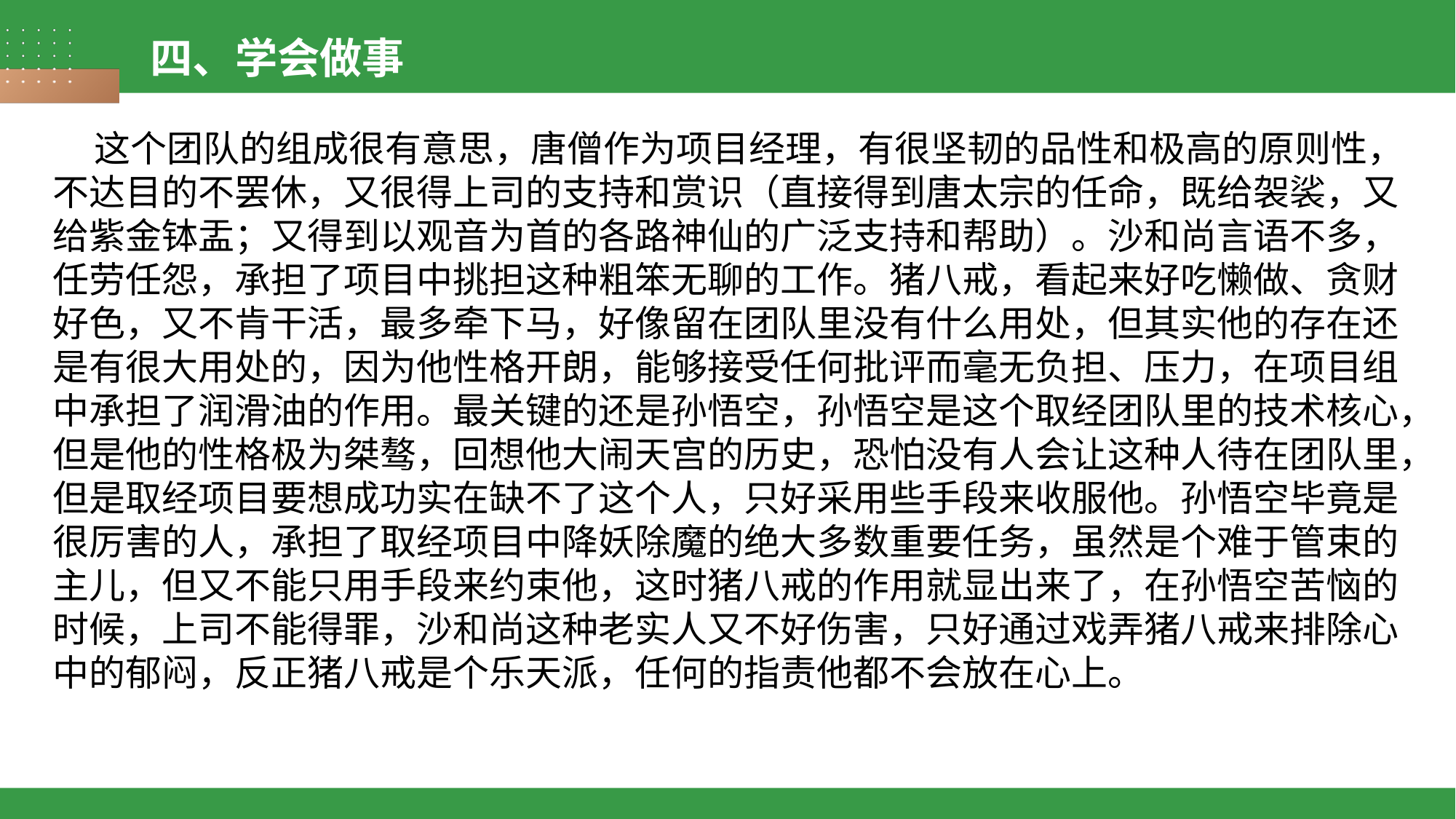

四、学会做事
    这个团队的组成很有意思，唐僧作为项目经理，有很坚韧的品性和极高的原则性，不达目的不罢休，又很得上司的支持和赏识（直接得到唐太宗的任命，既给袈裟，又给紫金钵盂；又得到以观音为首的各路神仙的广泛支持和帮助）。沙和尚言语不多，任劳任怨，承担了项目中挑担这种粗笨无聊的工作。猪八戒，看起来好吃懒做、贪财好色，又不肯干活，最多牵下马，好像留在团队里没有什么用处，但其实他的存在还是有很大用处的，因为他性格开朗，能够接受任何批评而毫无负担、压力，在项目组中承担了润滑油的作用。最关键的还是孙悟空，孙悟空是这个取经团队里的技术核心，但是他的性格极为桀骜，回想他大闹天宫的历史，恐怕没有人会让这种人待在团队里，但是取经项目要想成功实在缺不了这个人，只好采用些手段来收服他。孙悟空毕竟是很厉害的人，承担了取经项目中降妖除魔的绝大多数重要任务，虽然是个难于管束的主儿，但又不能只用手段来约束他，这时猪八戒的作用就显出来了，在孙悟空苦恼的时候，上司不能得罪，沙和尚这种老实人又不好伤害，只好通过戏弄猪八戒来排除心中的郁闷，反正猪八戒是个乐天派，任何的指责他都不会放在心上。